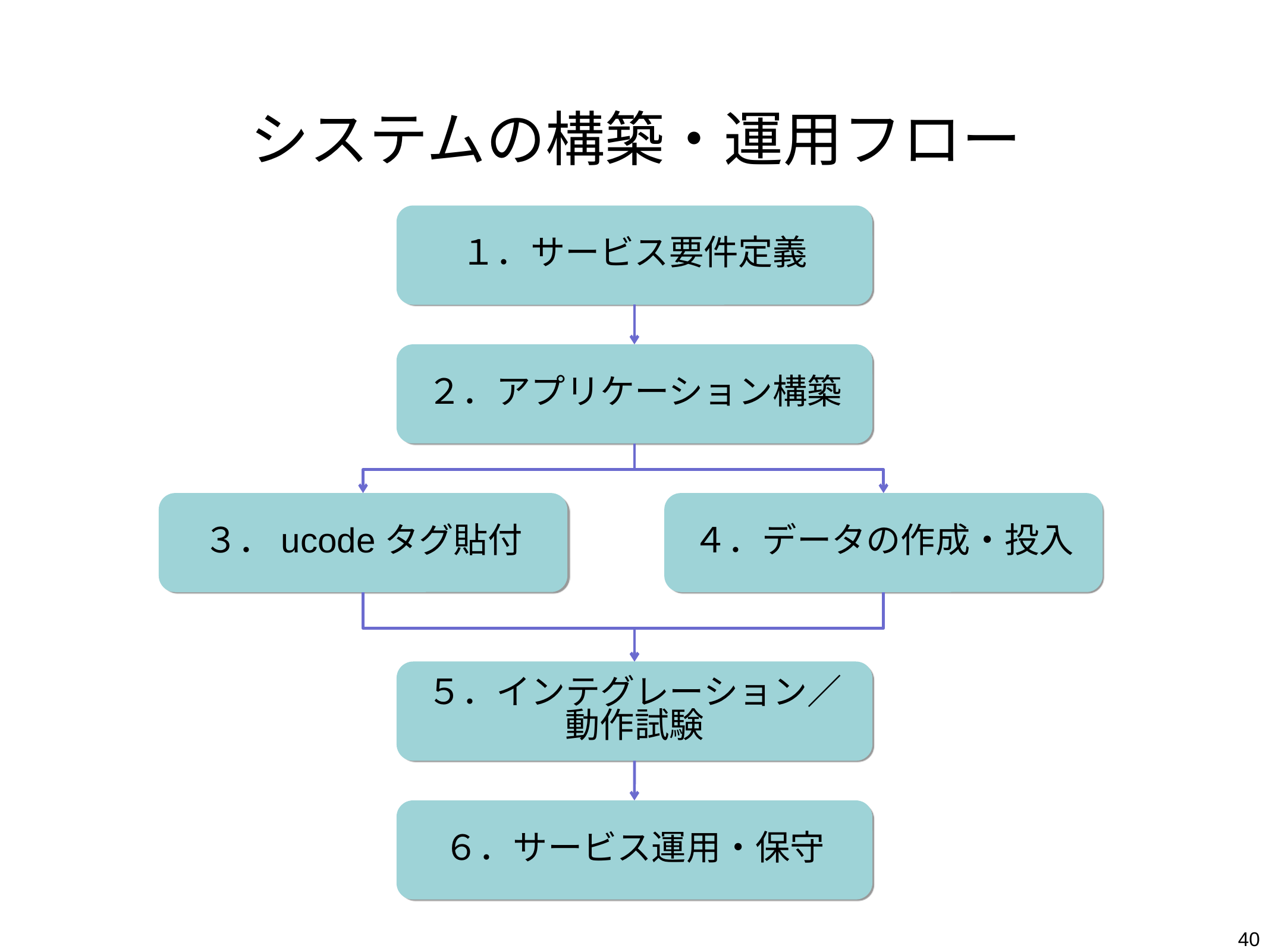

# システムの構築・運用フロー
１．サービス要件定義
２．アプリケーション構築
３．ucodeタグ貼付
４．データの作成・投入
５．インテグレーション／
動作試験
６．サービス運用・保守
40